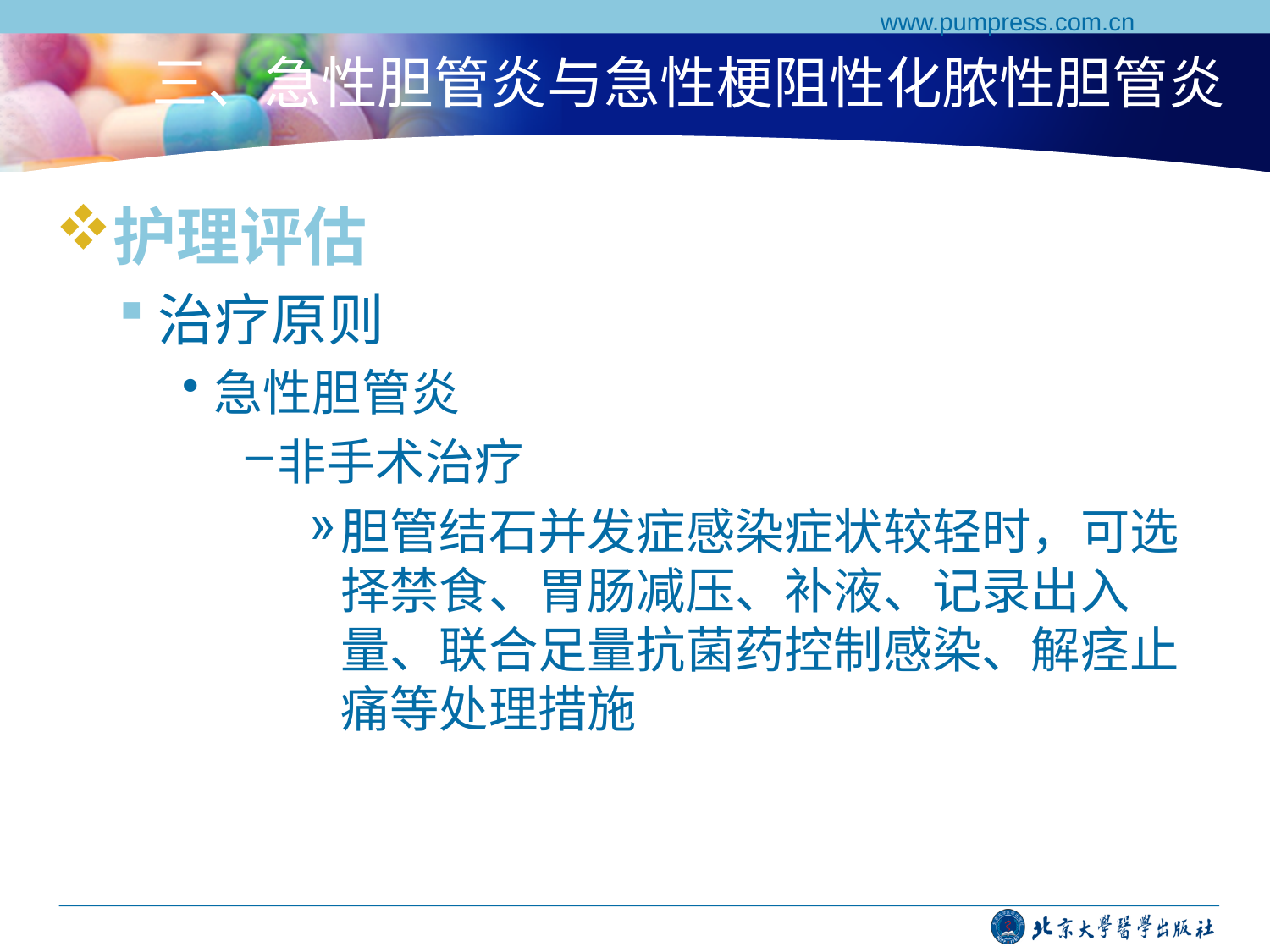

www.pumpress.com.cn
# 三、急性胆管炎与急性梗阻性化脓性胆管炎
护理评估
治疗原则
急性胆管炎
非手术治疗
胆管结石并发症感染症状较轻时，可选择禁食、胃肠减压、补液、记录出入量、联合足量抗菌药控制感染、解痉止痛等处理措施